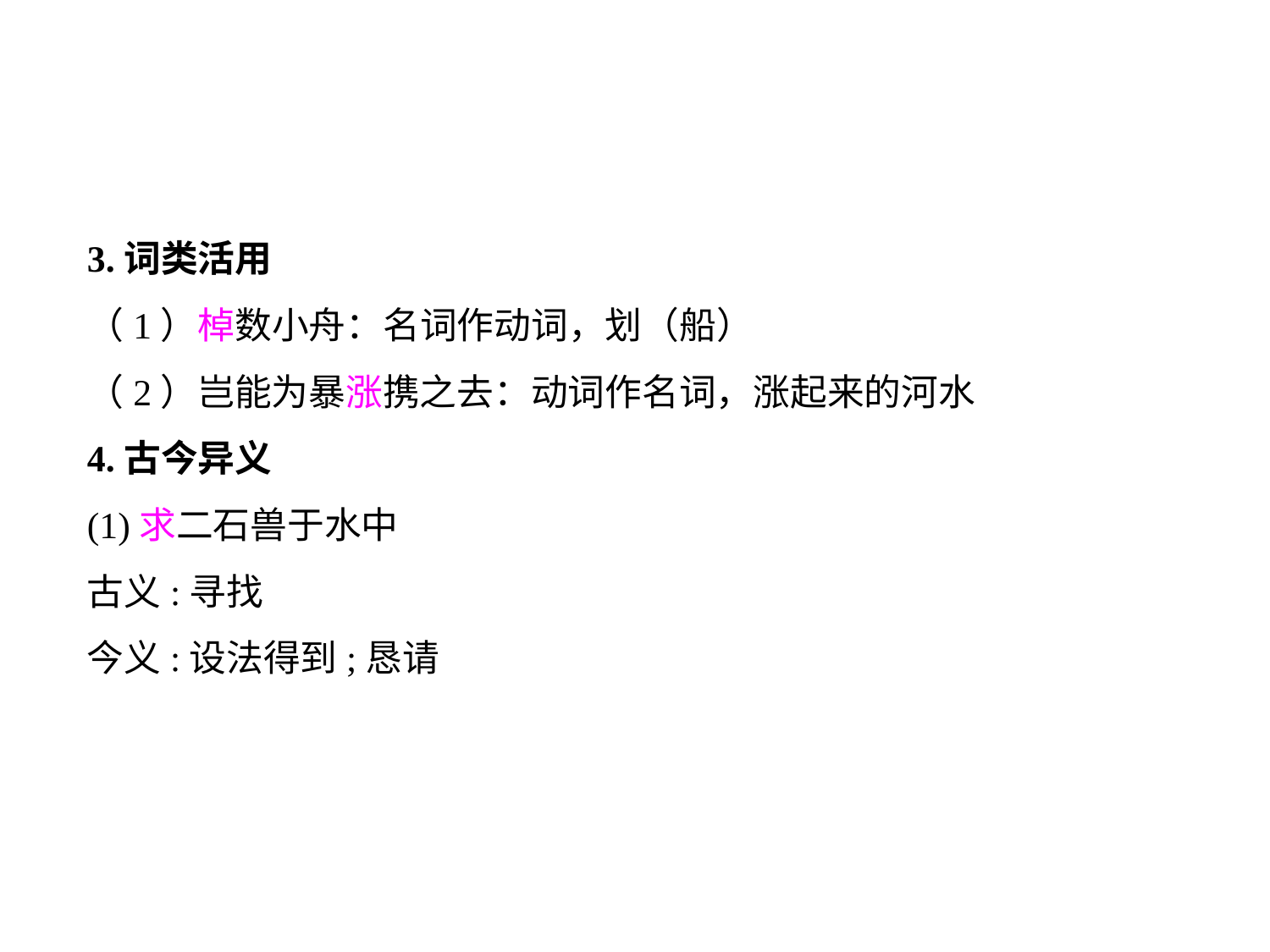

3.词类活用
（1）棹数小舟：名词作动词，划（船）
（2）岂能为暴涨携之去：动词作名词，涨起来的河水
4.古今异义
(1)求二石兽于水中
古义:寻找
今义:设法得到;恳请